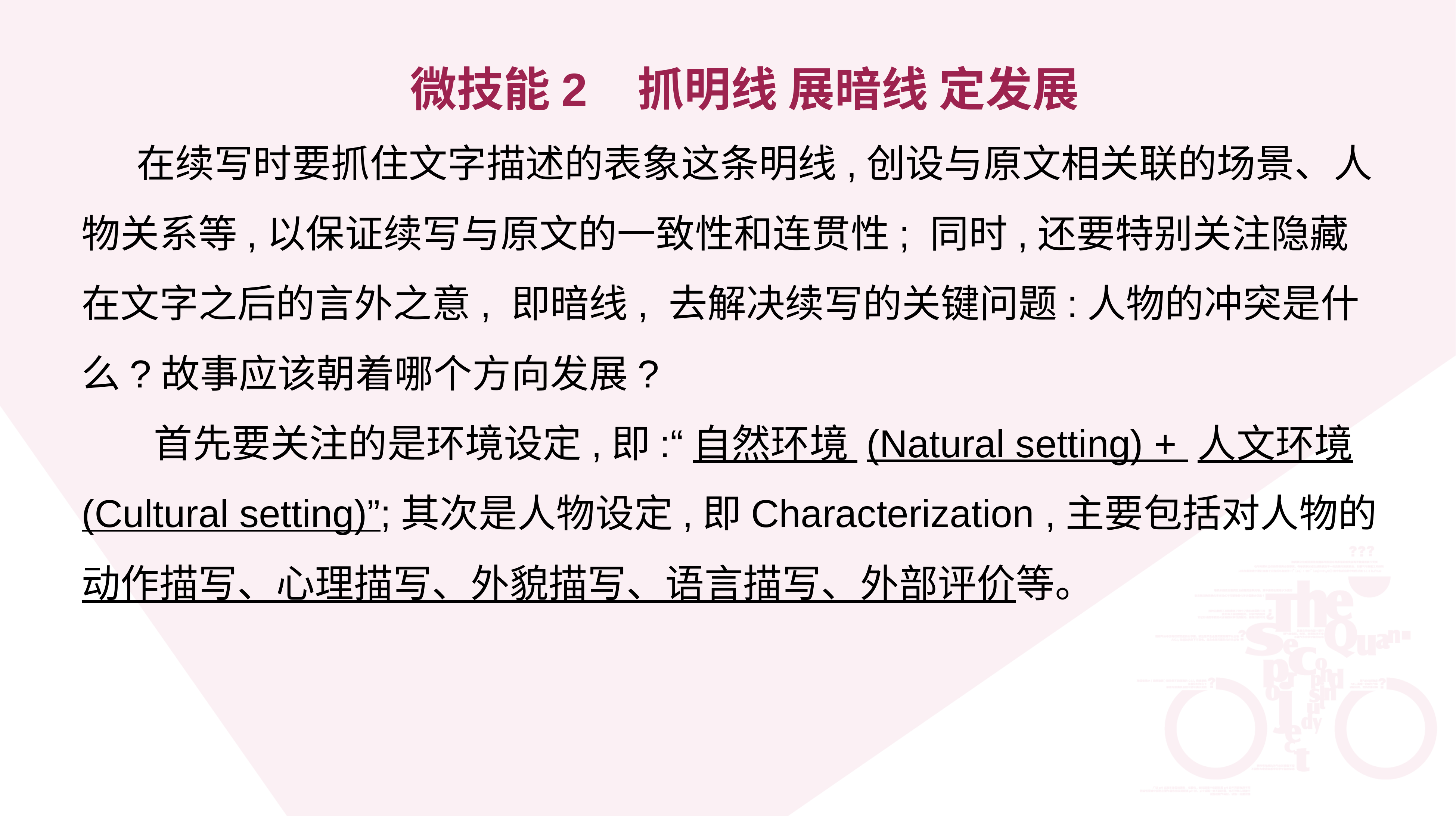

微技能2   抓明线 展暗线 定发展
  在续写时要抓住文字描述的表象这条明线,创设与原文相关联的场景、人物关系等,以保证续写与原文的一致性和连贯性; 同时,还要特别关注隐藏在文字之后的言外之意, 即暗线, 去解决续写的关键问题:人物的冲突是什么?故事应该朝着哪个方向发展?
    首先要关注的是环境设定,即:“自然环境 (Natural setting) + 人文环境 (Cultural setting)”;其次是人物设定,即Characterization ,主要包括对人物的动作描写、心理描写、外貌描写、语言描写、外部评价等。